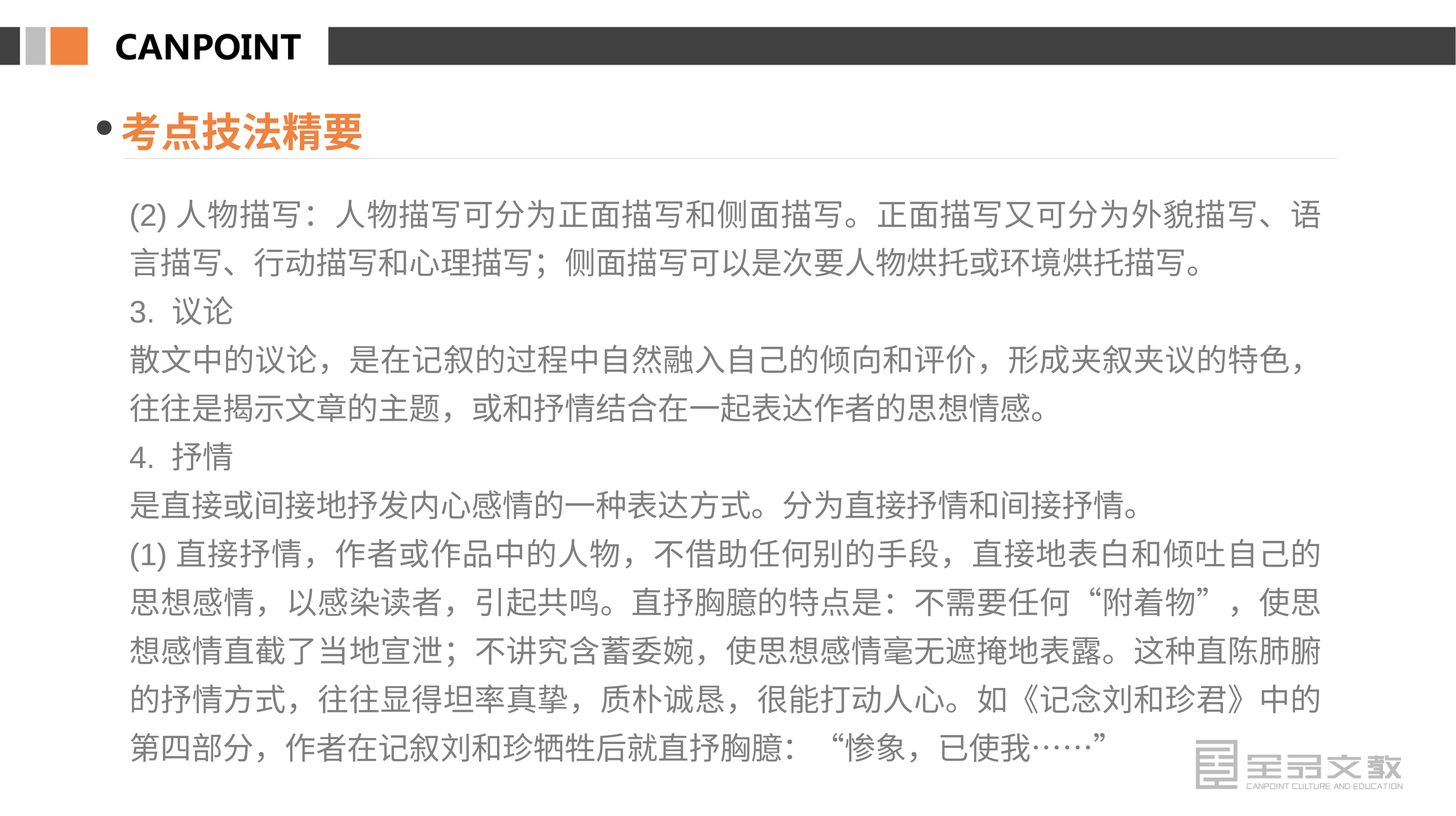

考点技法精要

(2)人物描写：人物描写可分为正面描写和侧面描写。正面描写又可分为外貌描写、语言描写、行动描写和心理描写；侧面描写可以是次要人物烘托或环境烘托描写。
3. 议论
散文中的议论，是在记叙的过程中自然融入自己的倾向和评价，形成夹叙夹议的特色，往往是揭示文章的主题，或和抒情结合在一起表达作者的思想情感。
4. 抒情
是直接或间接地抒发内心感情的一种表达方式。分为直接抒情和间接抒情。
(1)直接抒情，作者或作品中的人物，不借助任何别的手段，直接地表白和倾吐自己的思想感情，以感染读者，引起共鸣。直抒胸臆的特点是：不需要任何“附着物”，使思想感情直截了当地宣泄；不讲究含蓄委婉，使思想感情毫无遮掩地表露。这种直陈肺腑的抒情方式，往往显得坦率真挚，质朴诚恳，很能打动人心。如《记念刘和珍君》中的第四部分，作者在记叙刘和珍牺牲后就直抒胸臆：“惨象，已使我……”